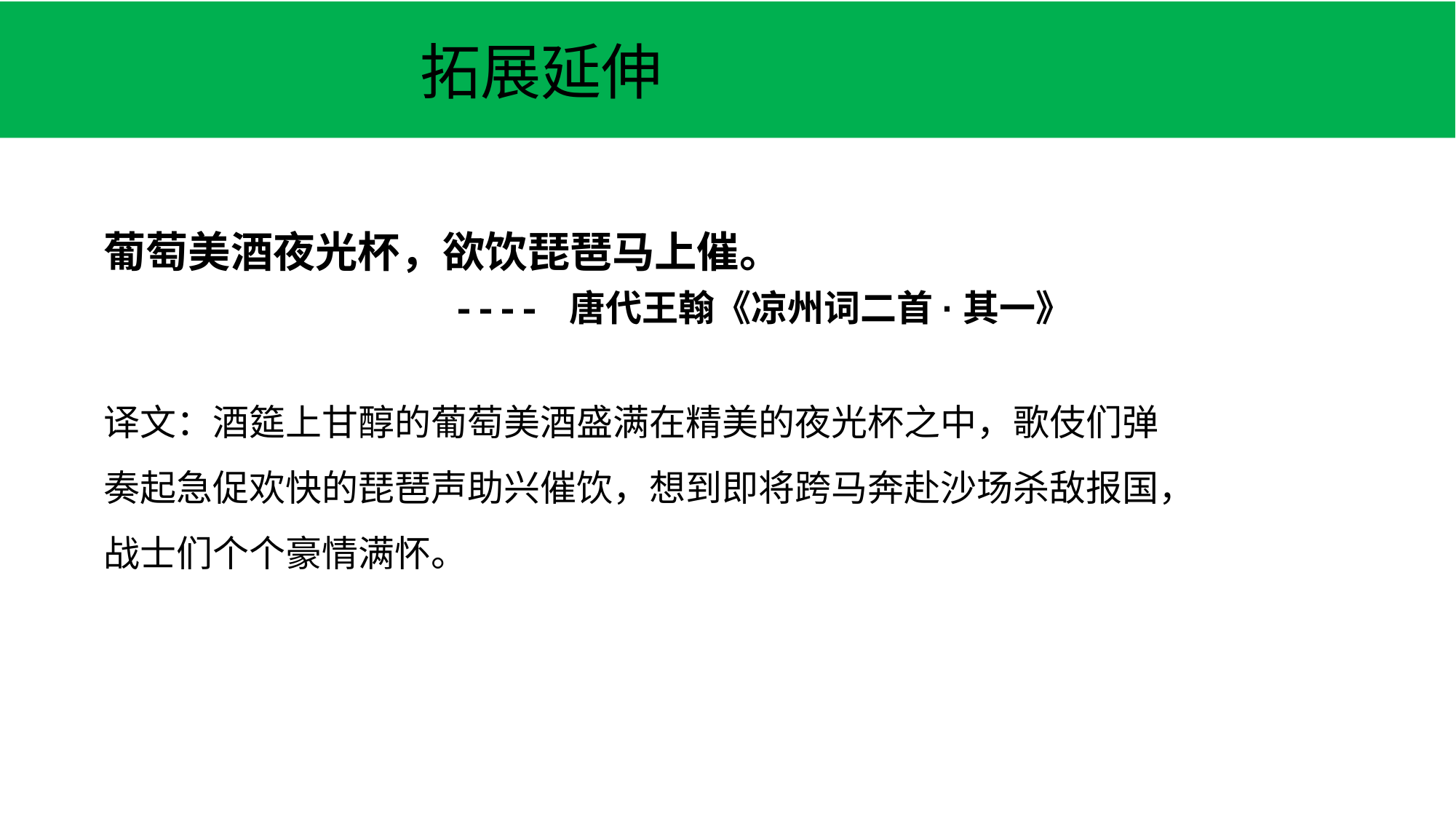

拓展延伸
葡萄美酒夜光杯，欲饮琵琶马上催。
                ----  唐代王翰《凉州词二首·其一》
译文：酒筵上甘醇的葡萄美酒盛满在精美的夜光杯之中，歌伎们弹奏起急促欢快的琵琶声助兴催饮，想到即将跨马奔赴沙场杀敌报国，战士们个个豪情满怀。